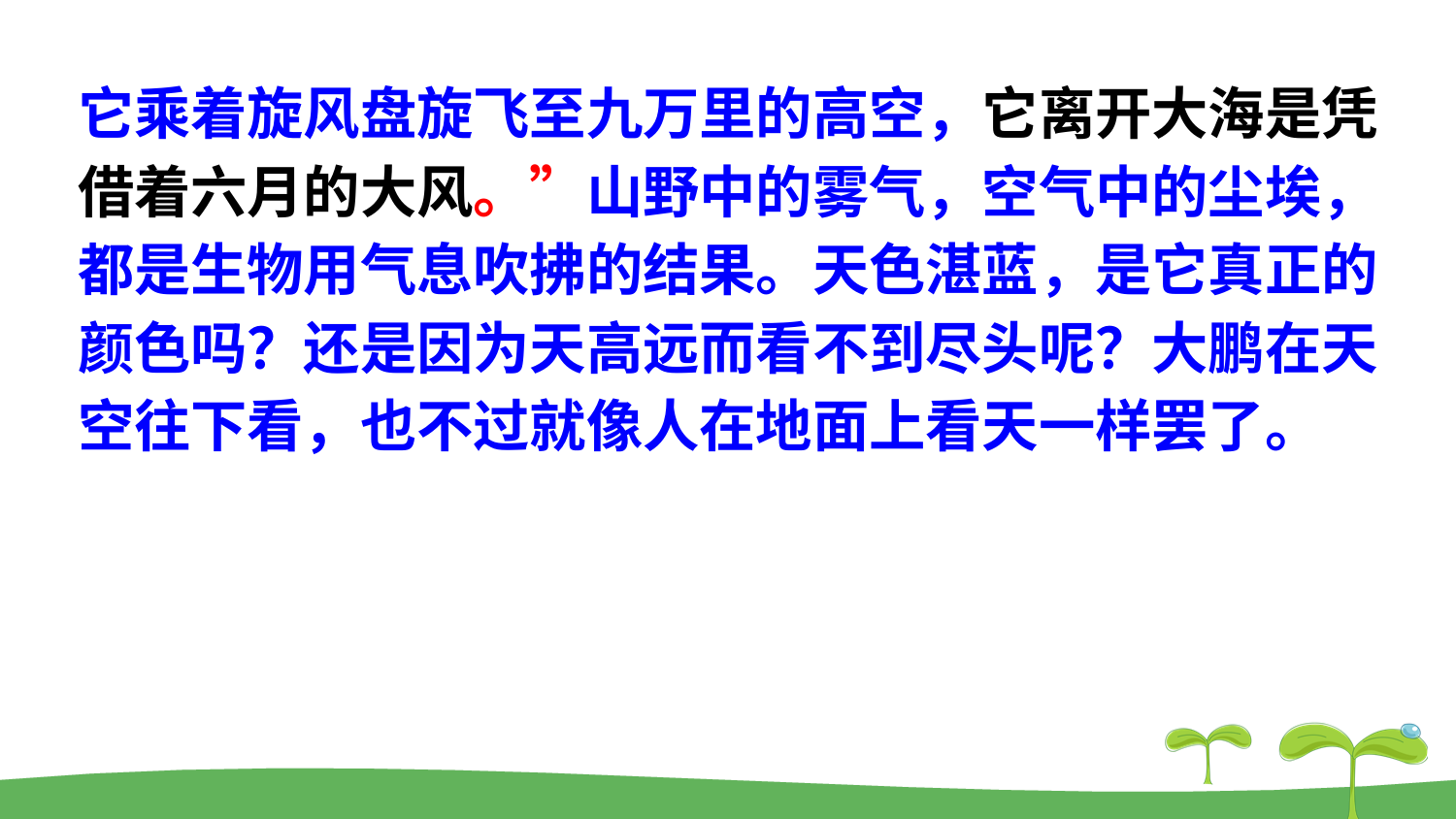

它乘着旋风盘旋飞至九万里的高空，它离开大海是凭
借着六月的大风。”山野中的雾气，空气中的尘埃，
都是生物用气息吹拂的结果。天色湛蓝，是它真正的
颜色吗？还是因为天高远而看不到尽头呢？大鹏在天
空往下看，也不过就像人在地面上看天一样罢了。